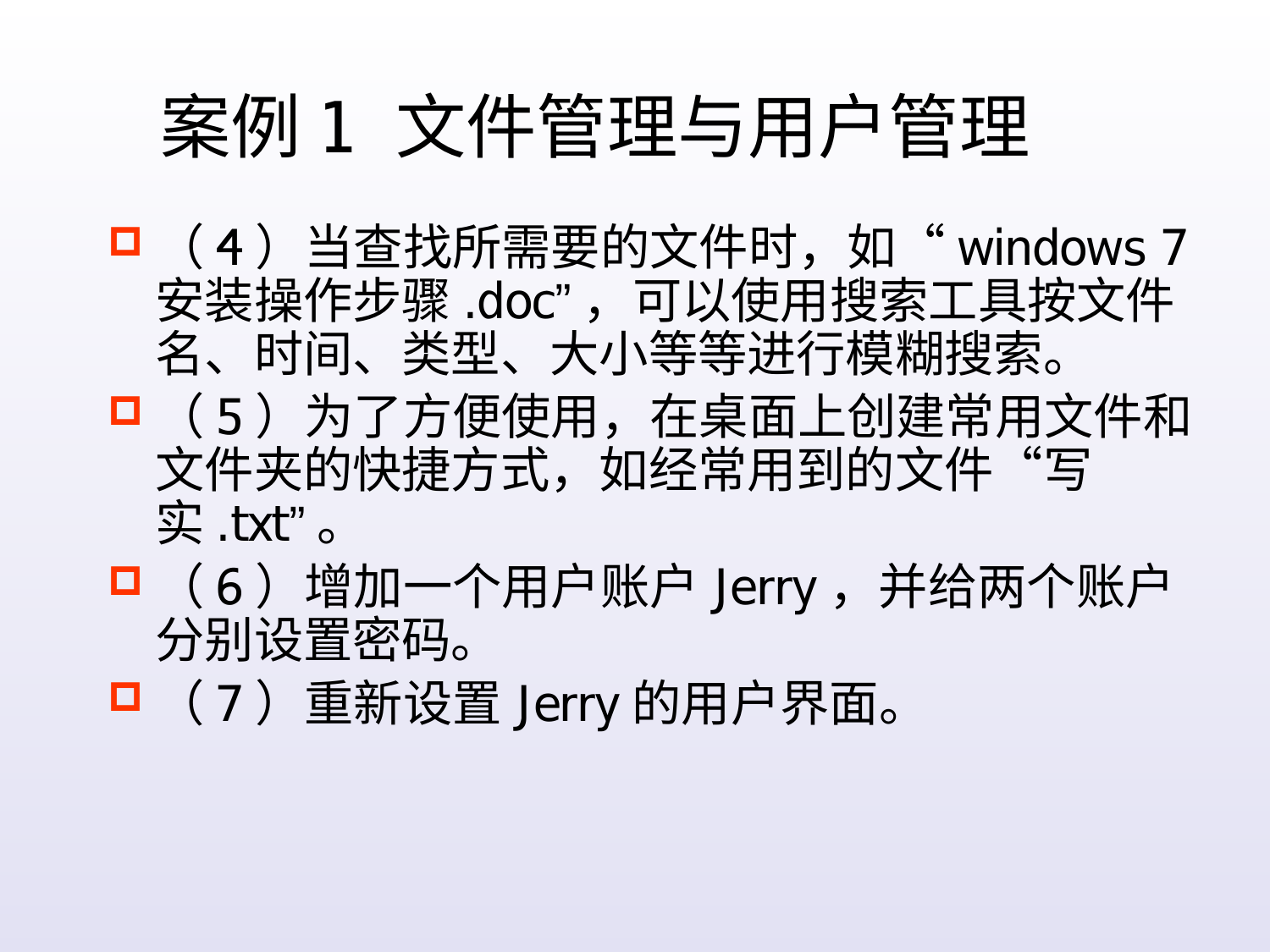

案例1 文件管理与用户管理
（4）当查找所需要的文件时，如“windows 7安装操作步骤.doc”，可以使用搜索工具按文件名、时间、类型、大小等等进行模糊搜索。
（5）为了方便使用，在桌面上创建常用文件和文件夹的快捷方式，如经常用到的文件“写实.txt”。
（6）增加一个用户账户Jerry，并给两个账户分别设置密码。
（7）重新设置Jerry的用户界面。